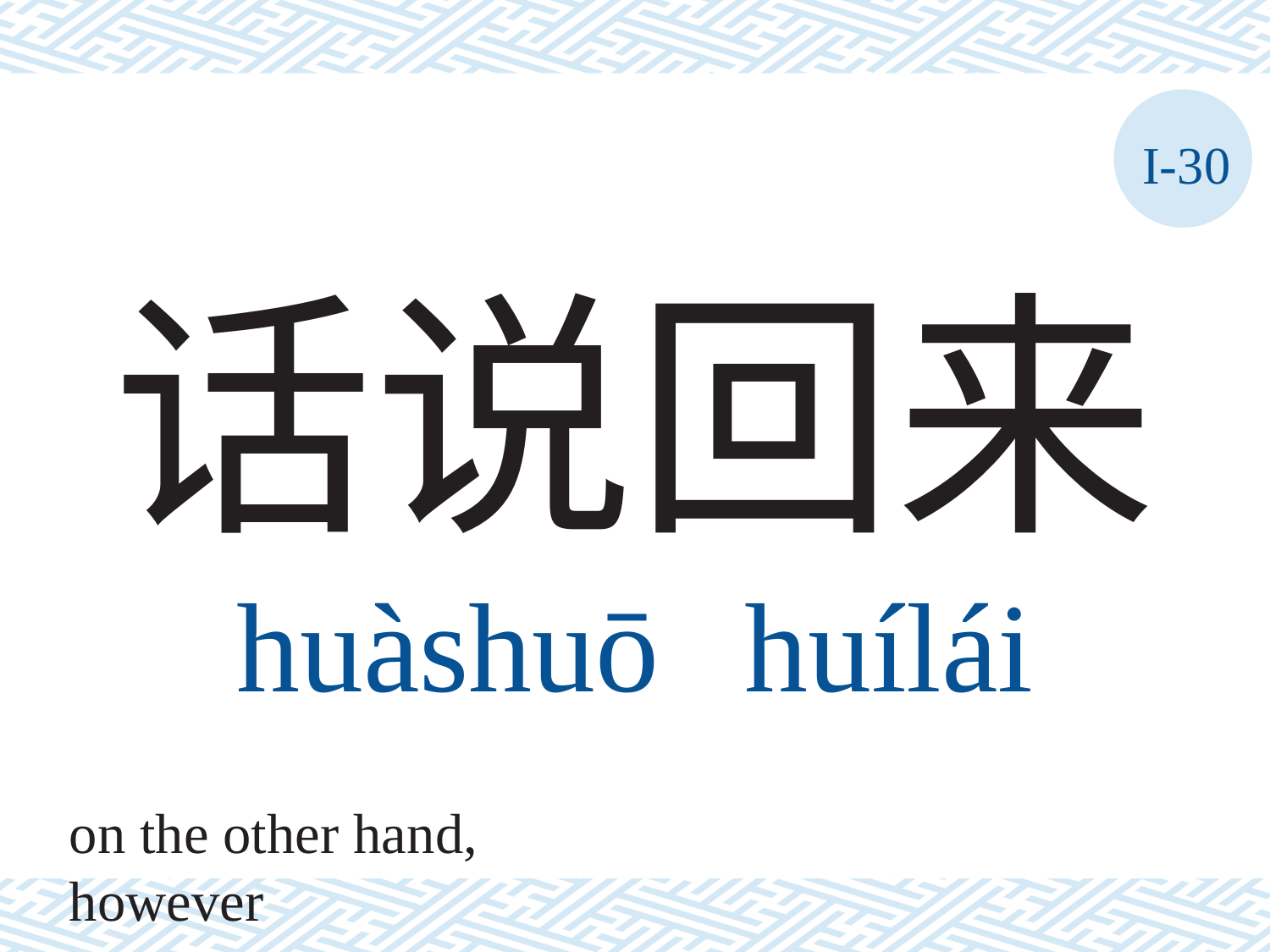

I-30
# 话说回来 huàshuō	huílái
on the other hand, however